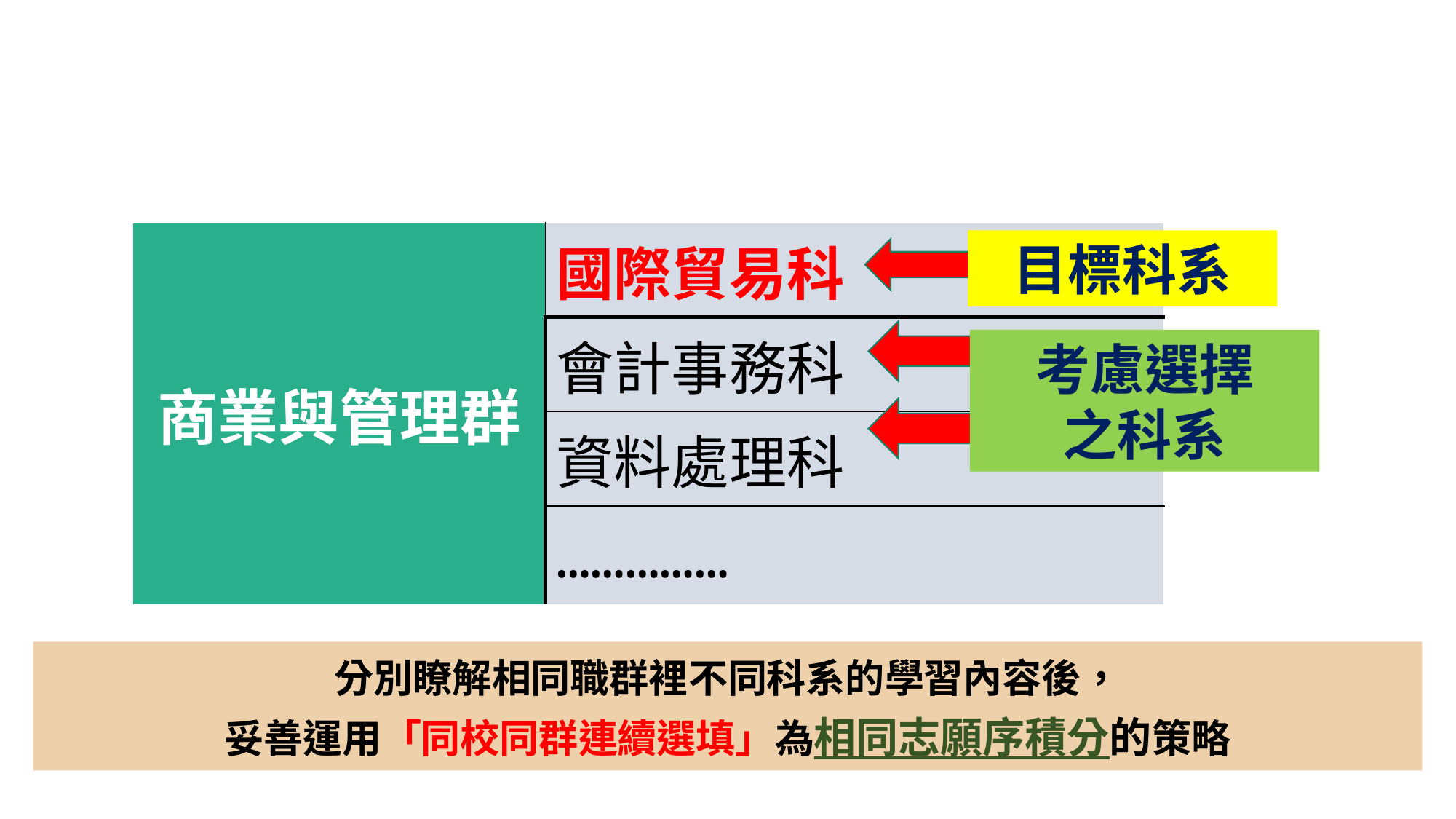

第三步：擴大選擇
| 商業與管理群 | 國際貿易科 |
| --- | --- |
|  | 會計事務科 |
|  | 資料處理科 |
|  | …………… |
目標科系

考慮選擇
之科系

分別瞭解相同職群裡不同科系的學習內容後，
妥善運用「同校同群連續選填」為相同志願序積分的策略